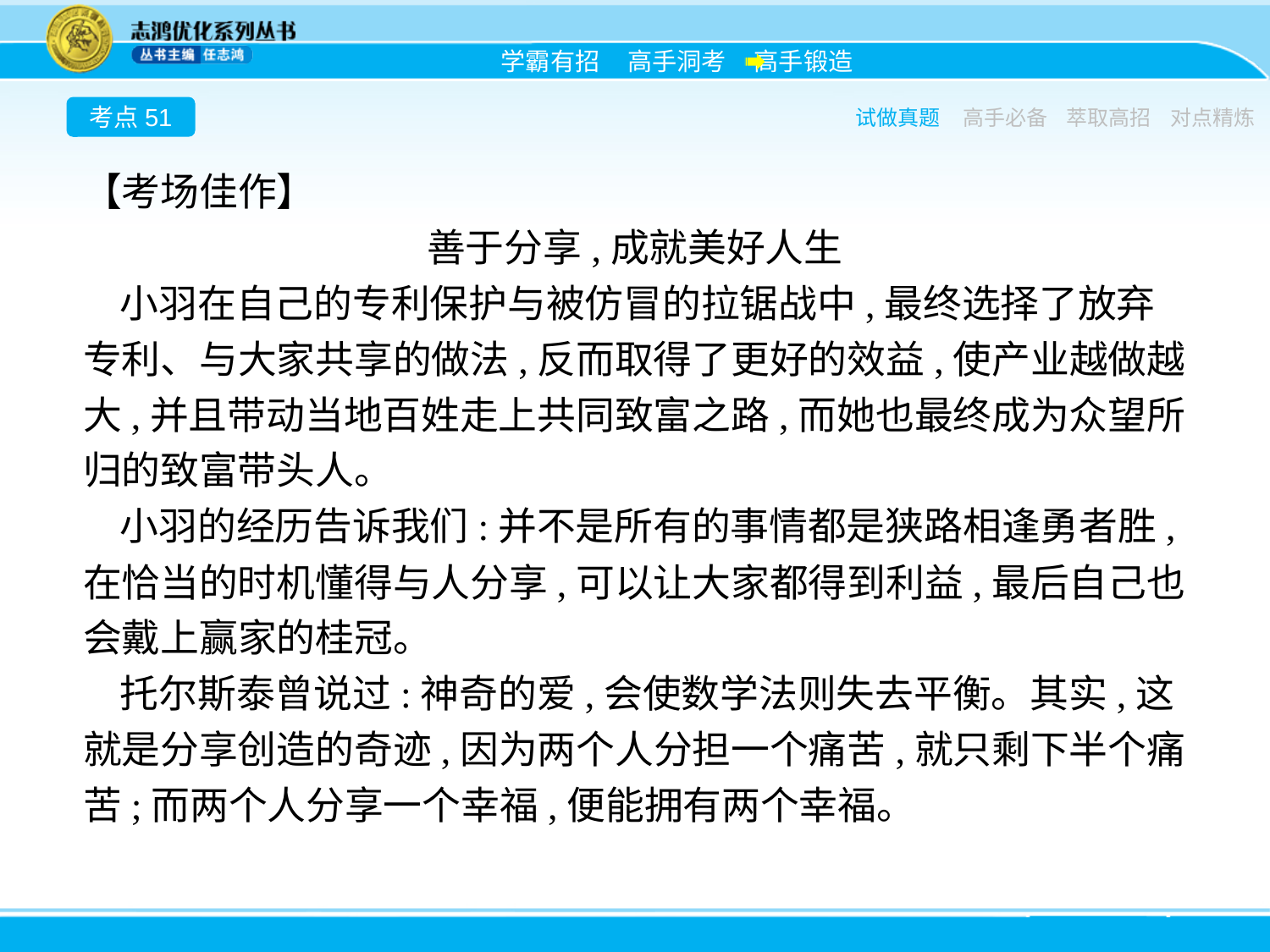

考点51
试做真题
高手必备
萃取高招
对点精炼
【考场佳作】
善于分享,成就美好人生
小羽在自己的专利保护与被仿冒的拉锯战中,最终选择了放弃专利、与大家共享的做法,反而取得了更好的效益,使产业越做越大,并且带动当地百姓走上共同致富之路,而她也最终成为众望所归的致富带头人。
小羽的经历告诉我们:并不是所有的事情都是狭路相逢勇者胜,在恰当的时机懂得与人分享,可以让大家都得到利益,最后自己也会戴上赢家的桂冠。
托尔斯泰曾说过:神奇的爱,会使数学法则失去平衡。其实,这就是分享创造的奇迹,因为两个人分担一个痛苦,就只剩下半个痛苦;而两个人分享一个幸福,便能拥有两个幸福。